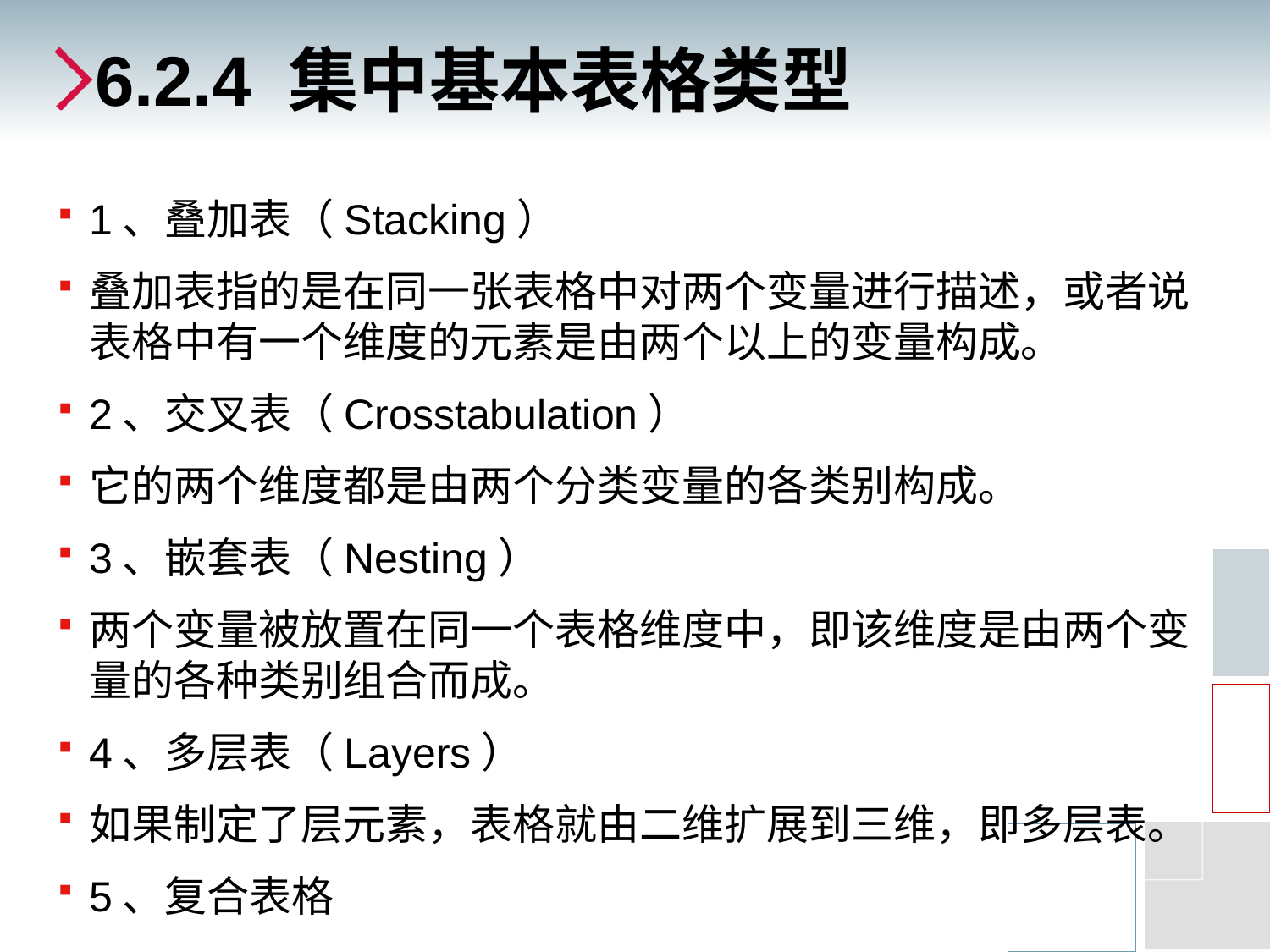

# 6.2.4 集中基本表格类型
1、叠加表（Stacking）
叠加表指的是在同一张表格中对两个变量进行描述，或者说表格中有一个维度的元素是由两个以上的变量构成。
2、交叉表（Crosstabulation）
它的两个维度都是由两个分类变量的各类别构成。
3、嵌套表（Nesting）
两个变量被放置在同一个表格维度中，即该维度是由两个变量的各种类别组合而成。
4、多层表（Layers）
如果制定了层元素，表格就由二维扩展到三维，即多层表。
5、复合表格